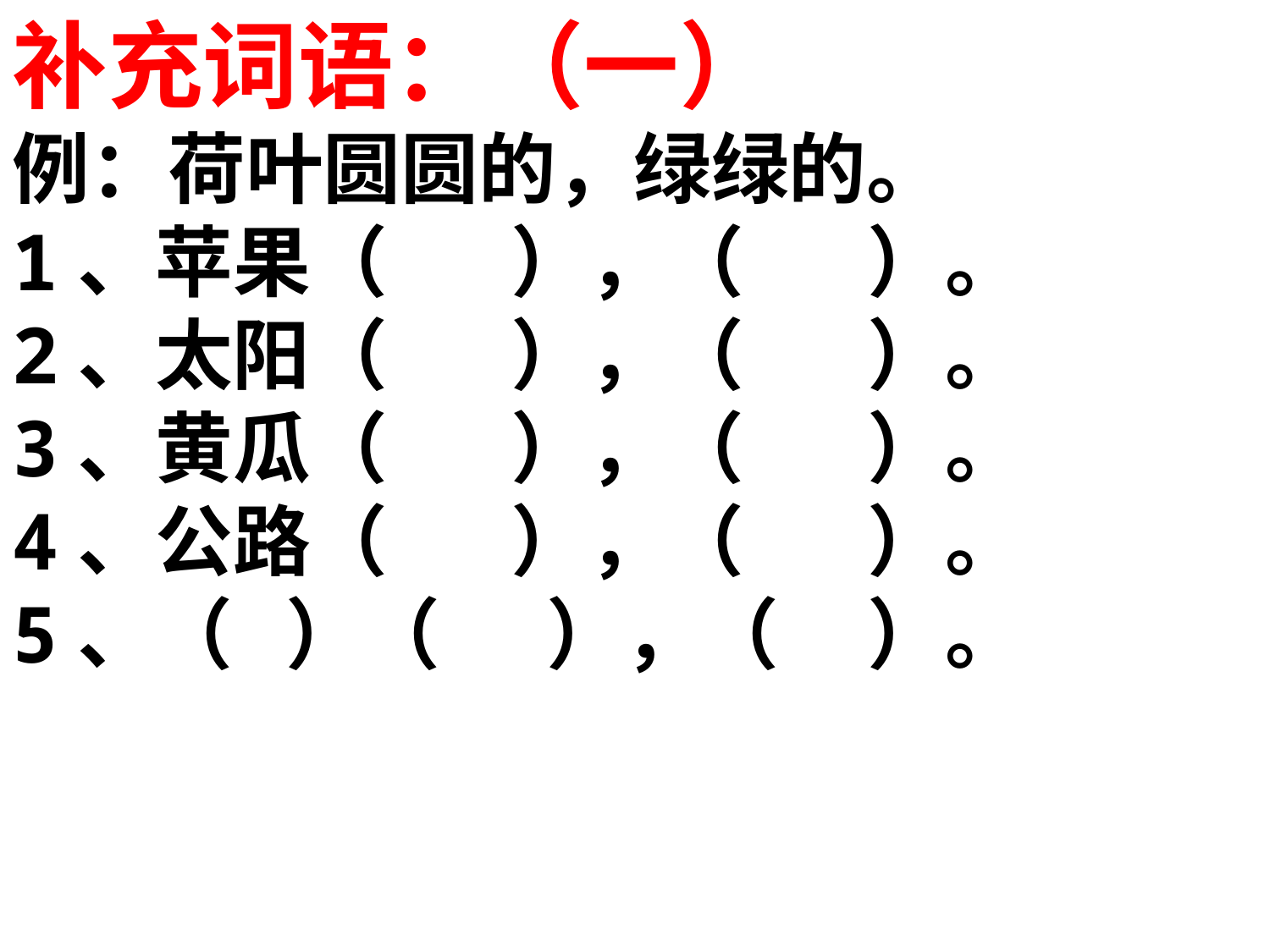

补充词语：（一）
例：荷叶圆圆的，绿绿的。
1、苹果（       ），（       ）。
2、太阳（       ），（       ）。
3、黄瓜（       ），（       ）。
4、公路（       ），（       ）。
5、（   ）（      ），（     ）。